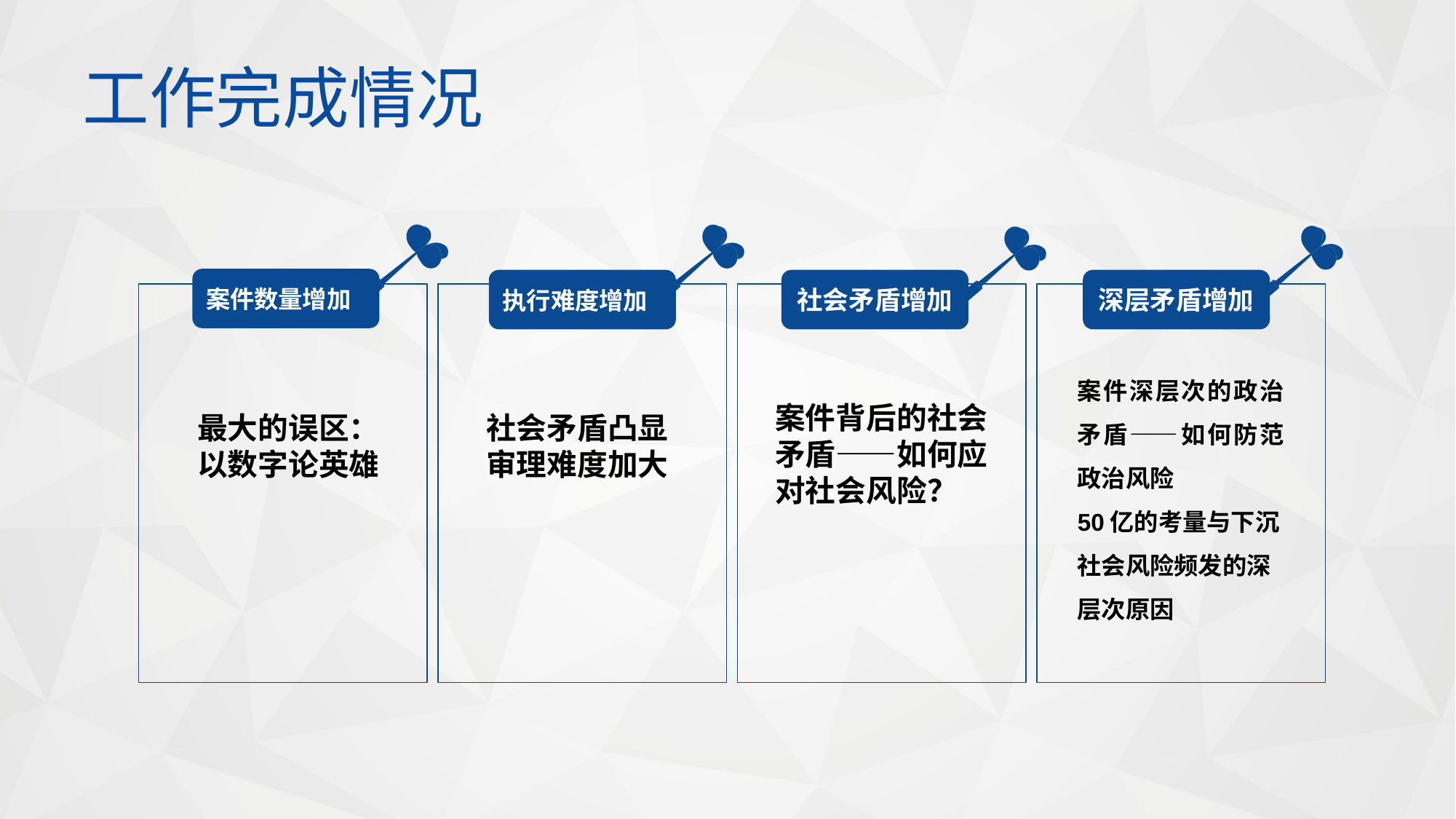

工作完成情况

案件数量增加
执行难度增加
社会矛盾增加
深层矛盾增加

案件深层次的政治矛盾——如何防范政治风险
50亿的考量与下沉
社会风险频发的深层次原因

案件背后的社会矛盾——如何应对社会风险？
最大的误区：以数字论英雄
社会矛盾凸显
审理难度加大